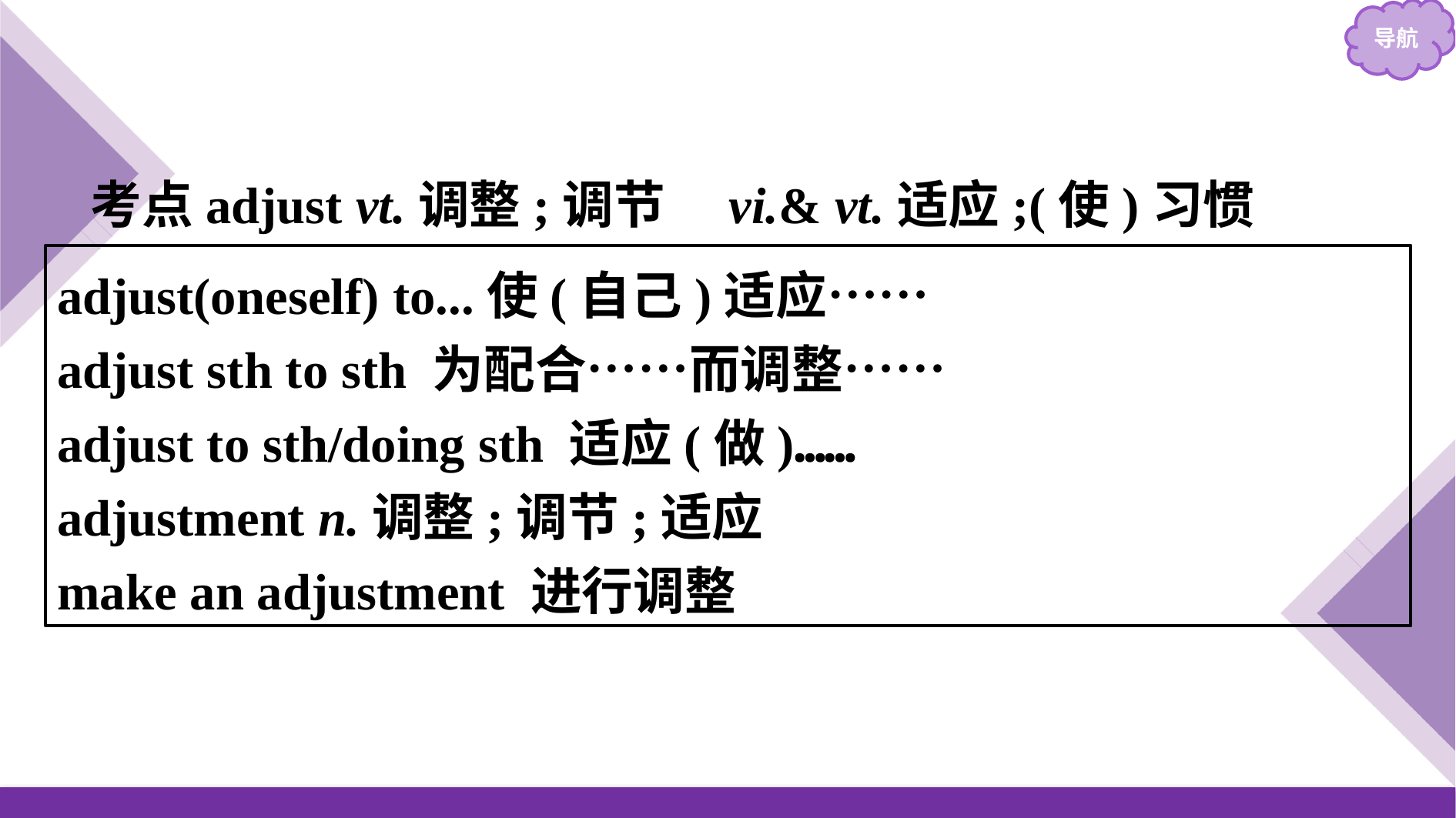

考点adjust vt.调整;调节　vi.& vt.适应;(使)习惯
adjust(oneself) to...使(自己)适应……
adjust sth to sth 为配合……而调整……
adjust to sth/doing sth 适应(做)……
adjustment n.调整;调节;适应
make an adjustment 进行调整